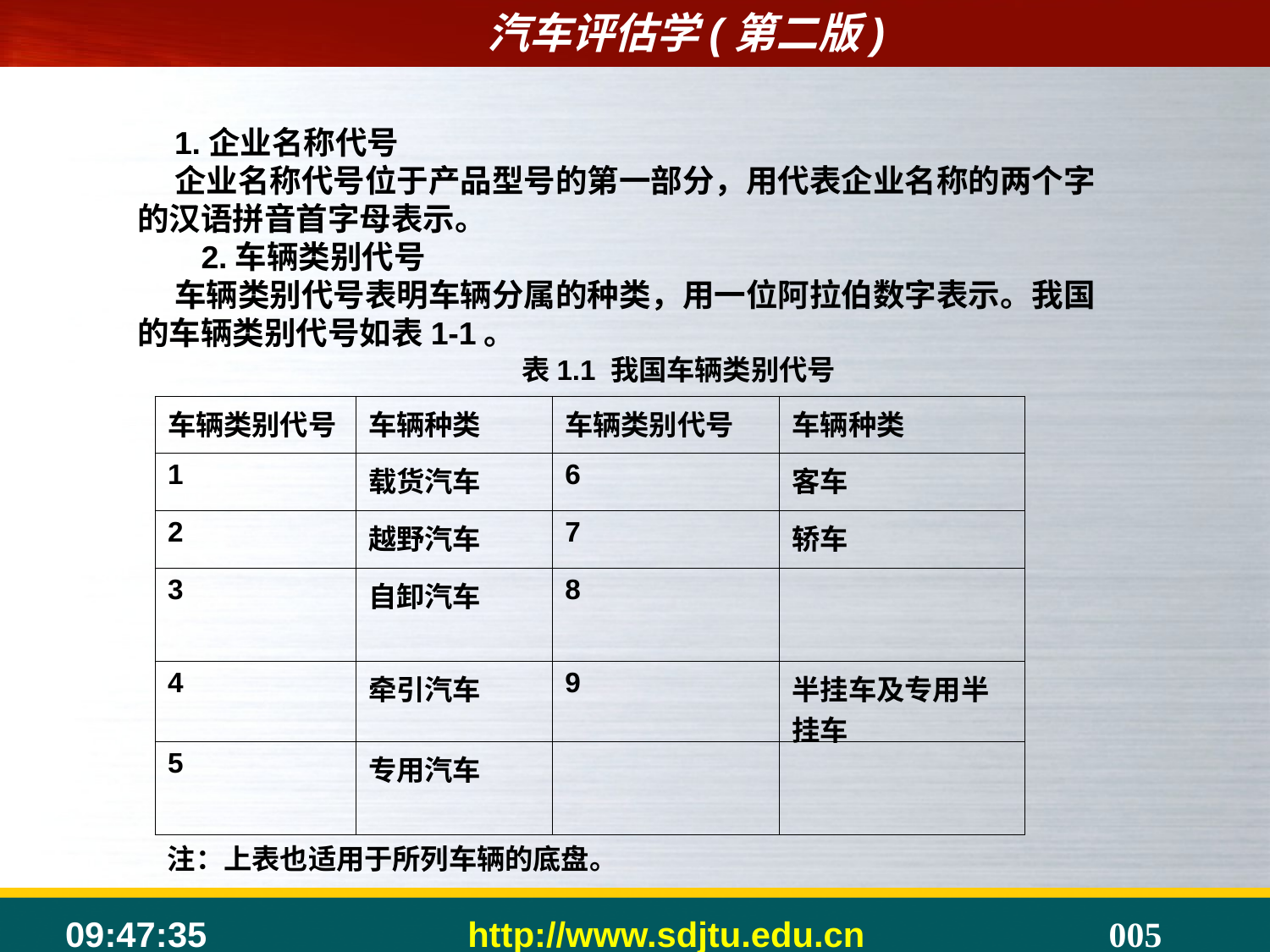

1.企业名称代号
企业名称代号位于产品型号的第一部分，用代表企业名称的两个字的汉语拼音首字母表示。
   2.车辆类别代号
车辆类别代号表明车辆分属的种类，用一位阿拉伯数字表示。我国的车辆类别代号如表1-1。
                                      表1.1 我国车辆类别代号
| 车辆类别代号 | 车辆种类 | 车辆类别代号 | 车辆种类 |
| --- | --- | --- | --- |
| 1 | 载货汽车 | 6 | 客车 |
| 2 | 越野汽车 | 7 | 轿车 |
| 3 | 自卸汽车 | 8 |  |
| 4 | 牵引汽车 | 9 | 半挂车及专用半挂车 |
| 5 | 专用汽车 |  |  |

注：上表也适用于所列车辆的底盘。